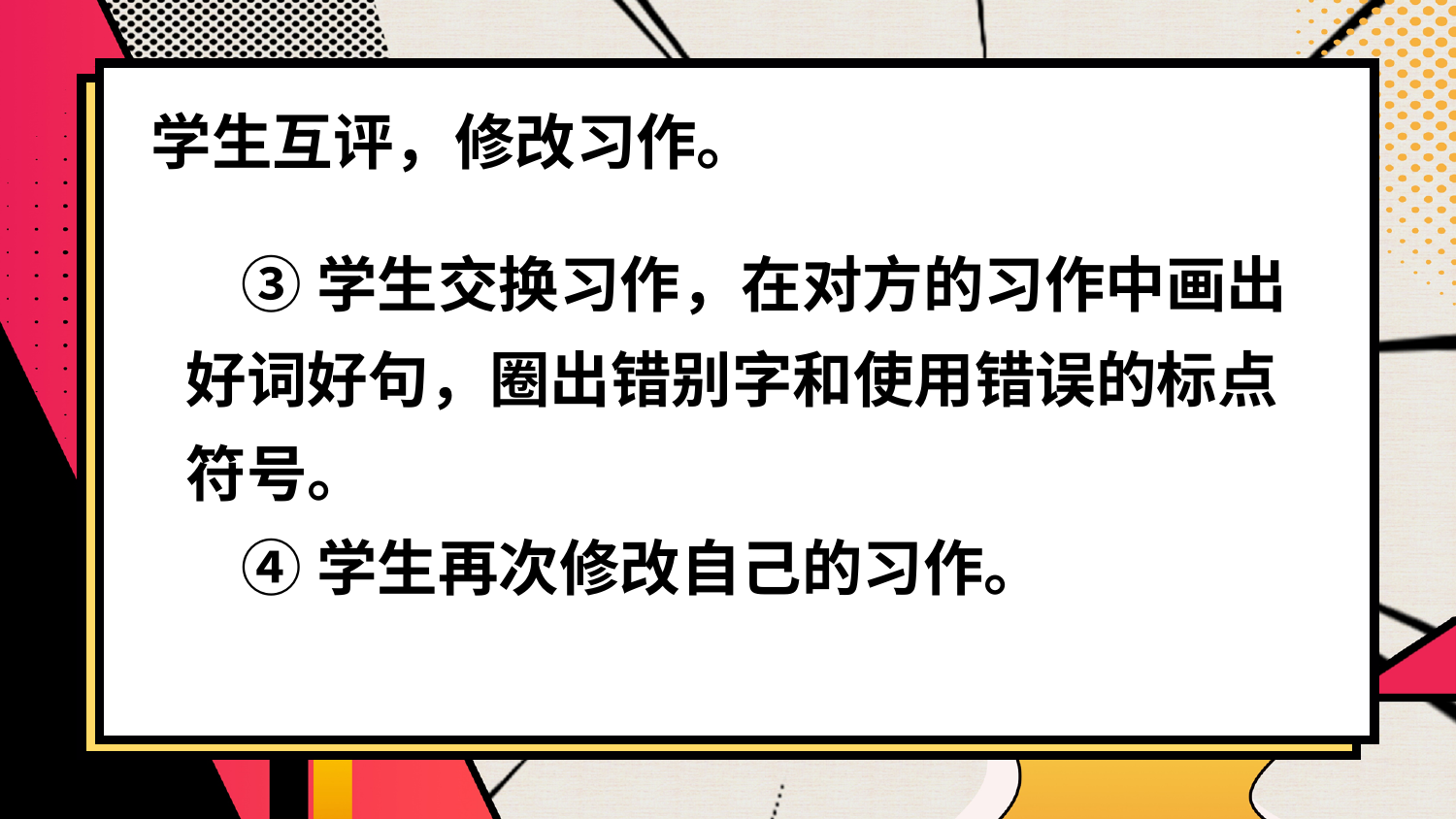

学生互评，修改习作。
    ③学生交换习作，在对方的习作中画出好词好句，圈出错别字和使用错误的标点符号。
    ④学生再次修改自己的习作。